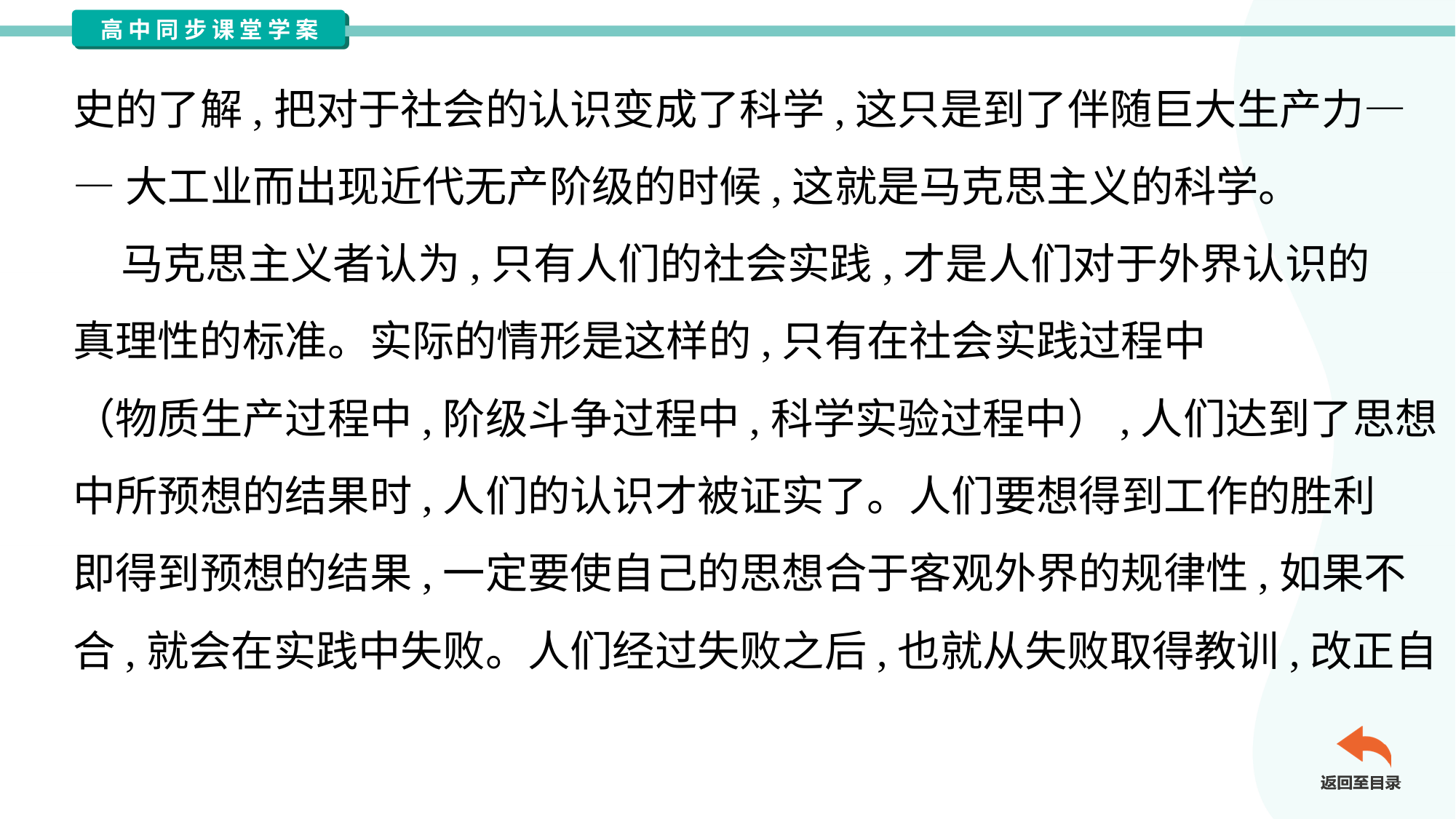

史的了解,把对于社会的认识变成了科学,这只是到了伴随巨大生产力—
—大工业而出现近代无产阶级的时候,这就是马克思主义的科学。
    马克思主义者认为,只有人们的社会实践,才是人们对于外界认识的
真理性的标准。实际的情形是这样的,只有在社会实践过程中
（物质生产过程中,阶级斗争过程中,科学实验过程中）,人们达到了思想
中所预想的结果时,人们的认识才被证实了。人们要想得到工作的胜利
即得到预想的结果,一定要使自己的思想合于客观外界的规律性,如果不
合,就会在实践中失败。人们经过失败之后,也就从失败取得教训,改正自